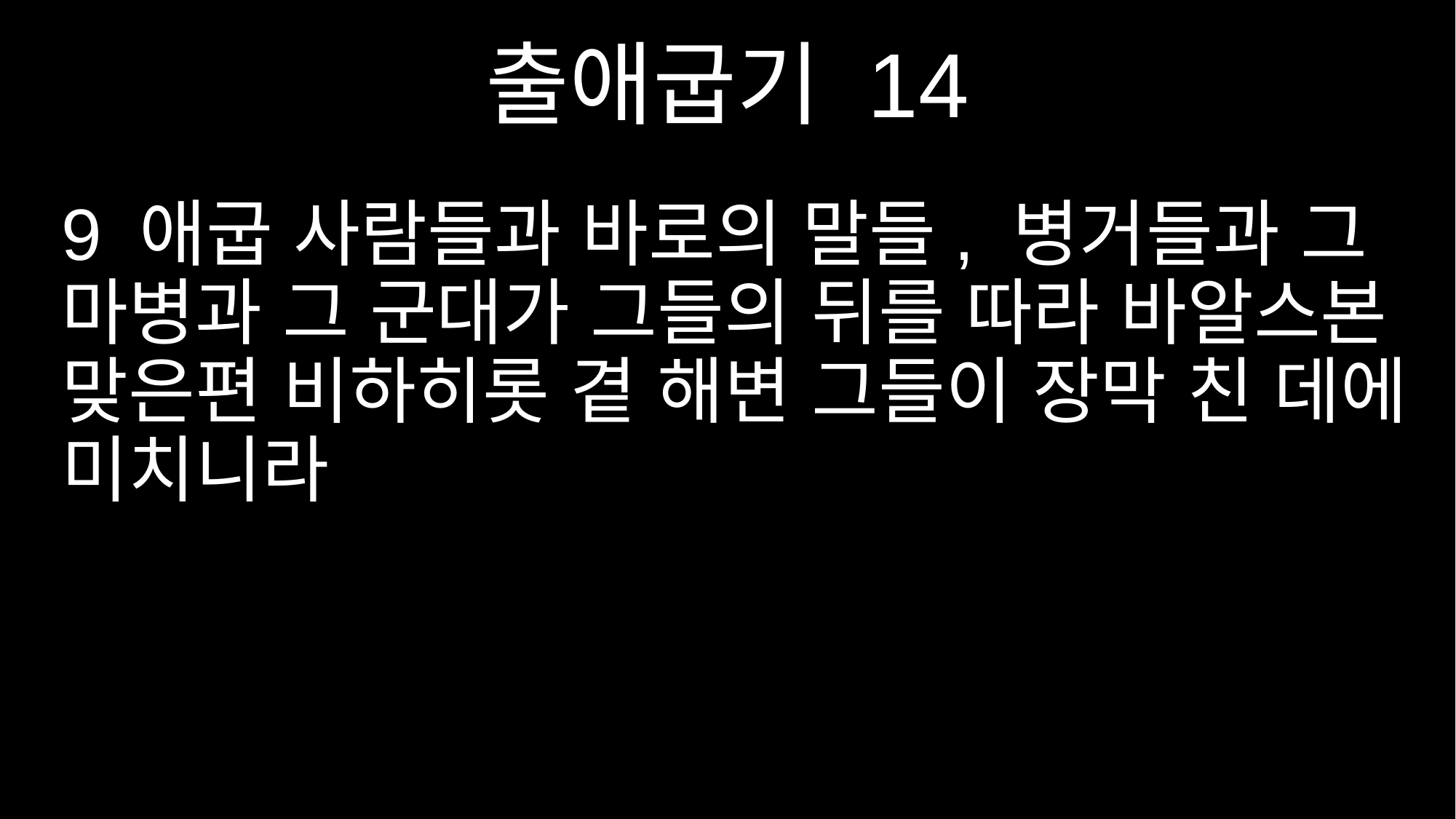

출애굽기 14
9 애굽 사람들과 바로의 말들, 병거들과 그 마병과 그 군대가 그들의 뒤를 따라 바알스본 맞은편 비하히롯 곁 해변 그들이 장막 친 데에 미치니라